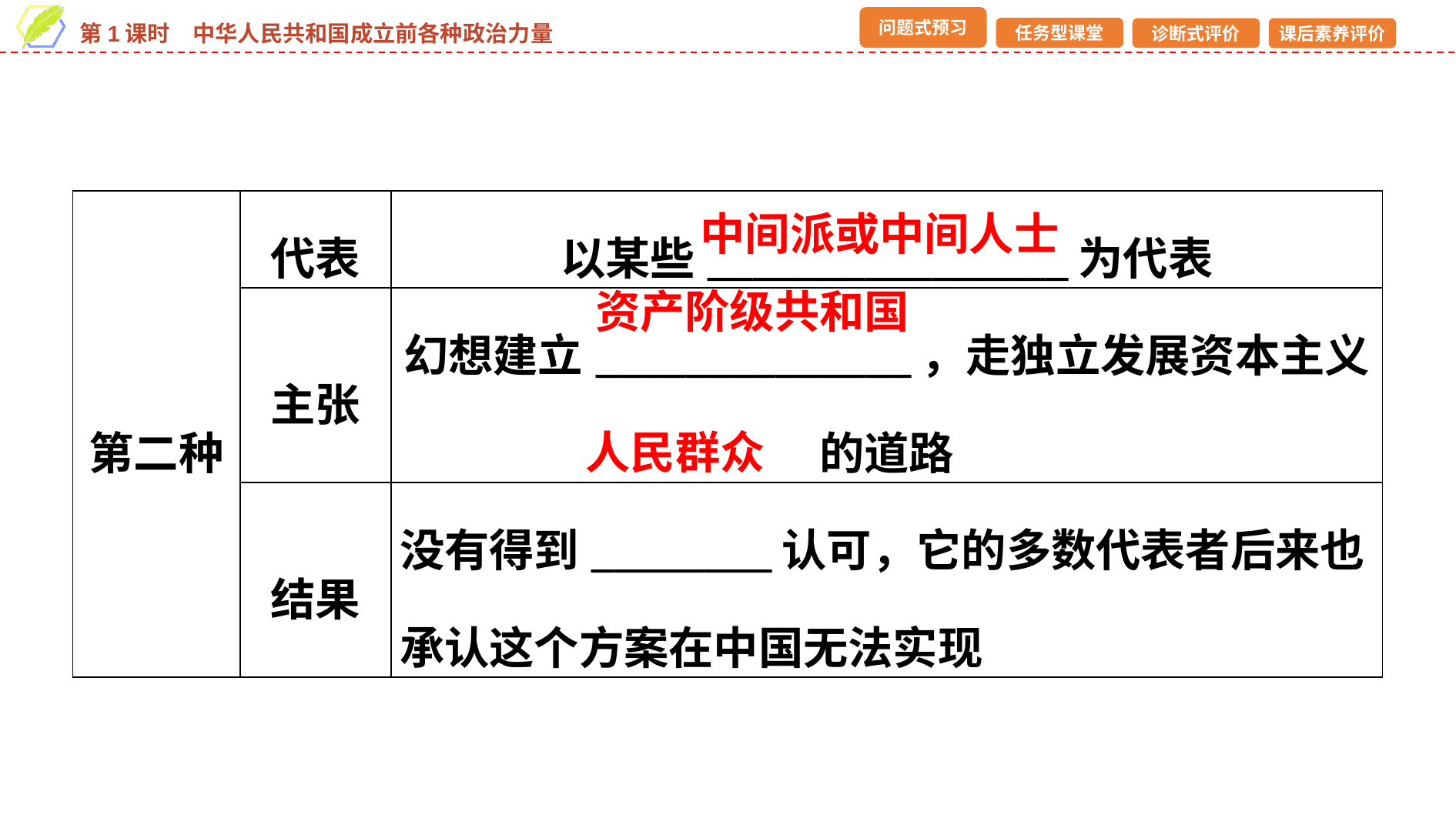

| 第二种 | 代表 | 以某些\_\_\_\_\_\_\_\_\_\_\_\_\_\_\_\_为代表 |
| --- | --- | --- |
|  | 主张 | 幻想建立\_\_\_\_\_\_\_\_\_\_\_\_\_\_，走独立发展资本主义的道路 |
|  | 结果 | 没有得到\_\_\_\_\_\_\_\_认可，它的多数代表者后来也承认这个方案在中国无法实现 |
中间派或中间人士
资产阶级共和国
人民群众